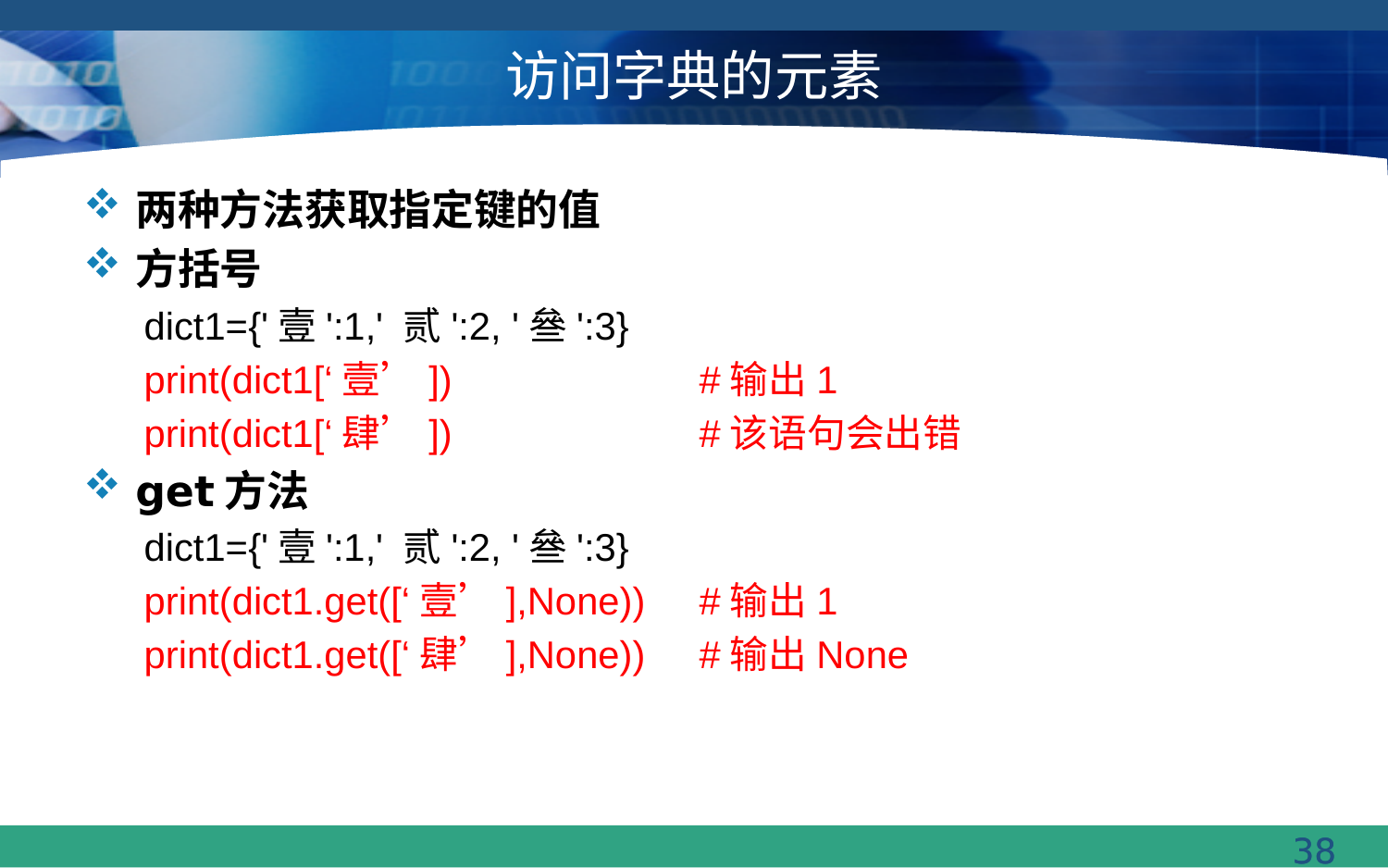

# 访问字典的元素
两种方法获取指定键的值
方括号
dict1={'壹':1,' 贰':2, '叄':3}
print(dict1[‘壹’])		#输出1
print(dict1[‘肆’])		#该语句会出错
get方法
dict1={'壹':1,' 贰':2, '叄':3}
print(dict1.get([‘壹’],None)) 	#输出1
print(dict1.get([‘肆’],None))	#输出None